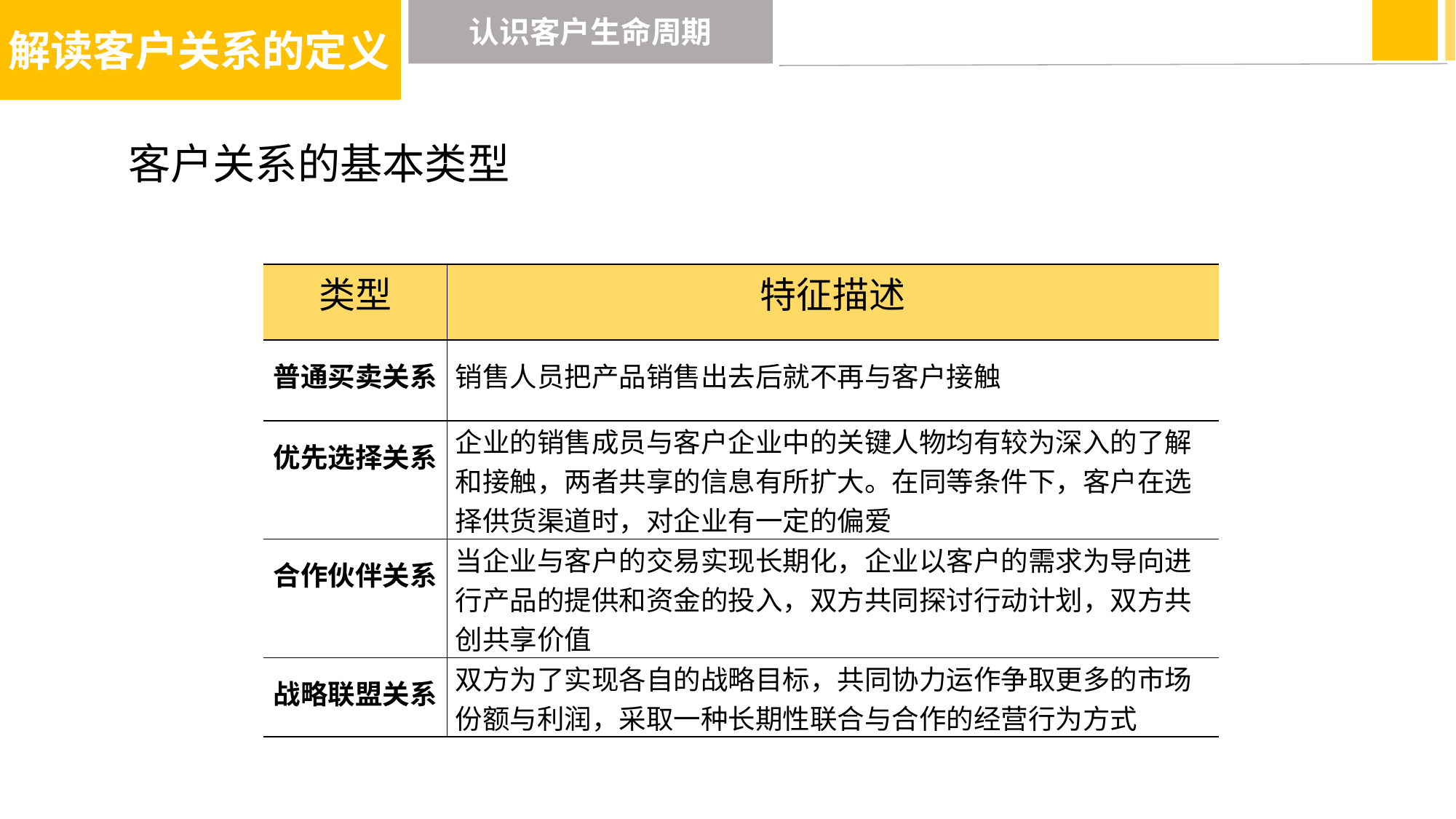

解读客户关系的定义

认识客户生命周期
客户关系的基本类型
| 类型 | 特征描述 |
| --- | --- |
| 普通买卖关系 | 销售人员把产品销售出去后就不再与客户接触 |
| 优先选择关系 | 企业的销售成员与客户企业中的关键人物均有较为深入的了解和接触，两者共享的信息有所扩大。在同等条件下，客户在选择供货渠道时，对企业有一定的偏爱 |
| 合作伙伴关系 | 当企业与客户的交易实现长期化，企业以客户的需求为导向进行产品的提供和资金的投入，双方共同探讨行动计划，双方共创共享价值 |
| 战略联盟关系 | 双方为了实现各自的战略目标，共同协力运作争取更多的市场份额与利润，采取一种长期性联合与合作的经营行为方式 |